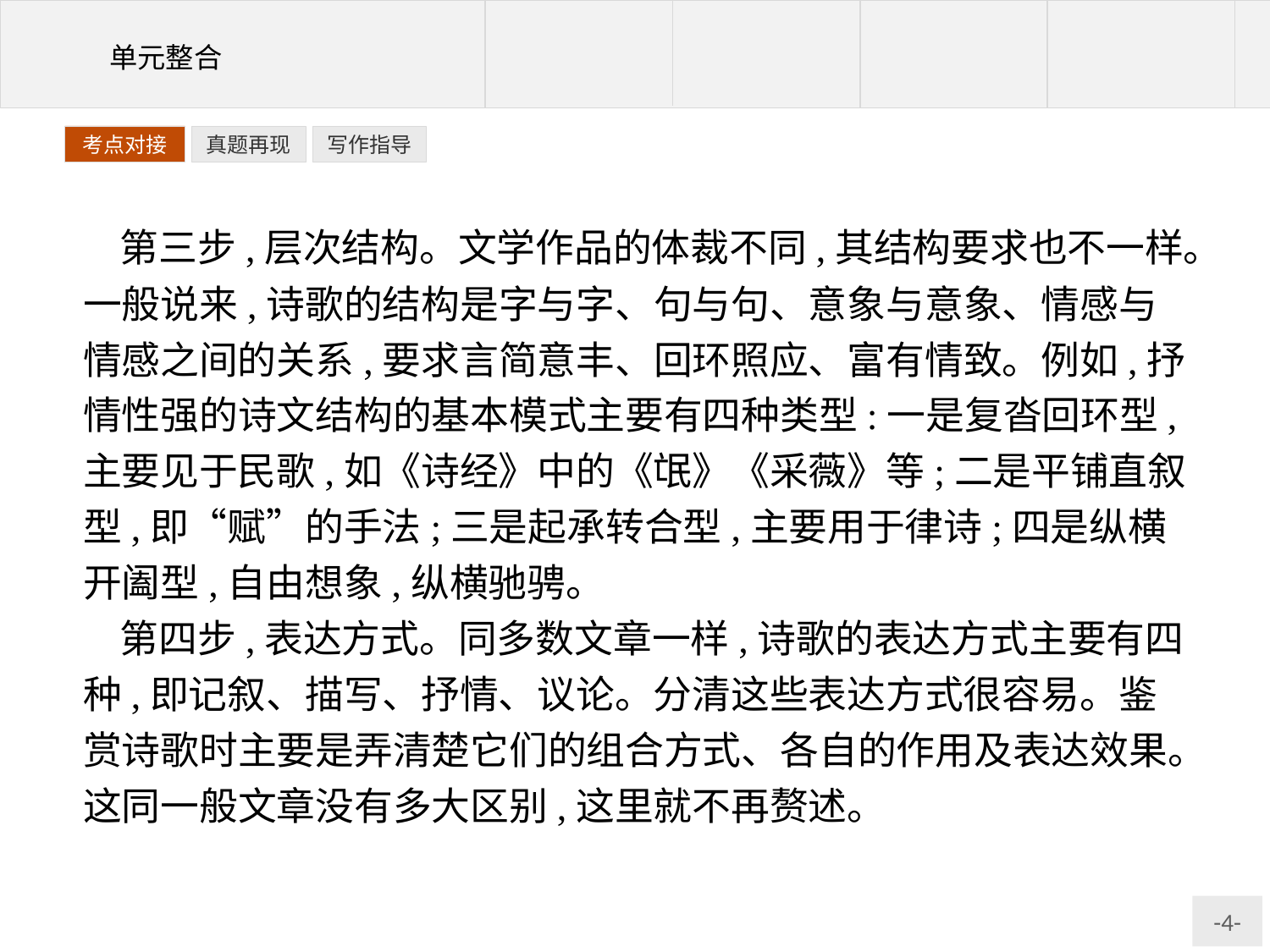

写作指导
考点对接
真题再现
第三步,层次结构。文学作品的体裁不同,其结构要求也不一样。一般说来,诗歌的结构是字与字、句与句、意象与意象、情感与情感之间的关系,要求言简意丰、回环照应、富有情致。例如,抒情性强的诗文结构的基本模式主要有四种类型:一是复沓回环型,主要见于民歌,如《诗经》中的《氓》《采薇》等;二是平铺直叙型,即“赋”的手法;三是起承转合型,主要用于律诗;四是纵横开阖型,自由想象,纵横驰骋。
第四步,表达方式。同多数文章一样,诗歌的表达方式主要有四种,即记叙、描写、抒情、议论。分清这些表达方式很容易。鉴赏诗歌时主要是弄清楚它们的组合方式、各自的作用及表达效果。这同一般文章没有多大区别,这里就不再赘述。